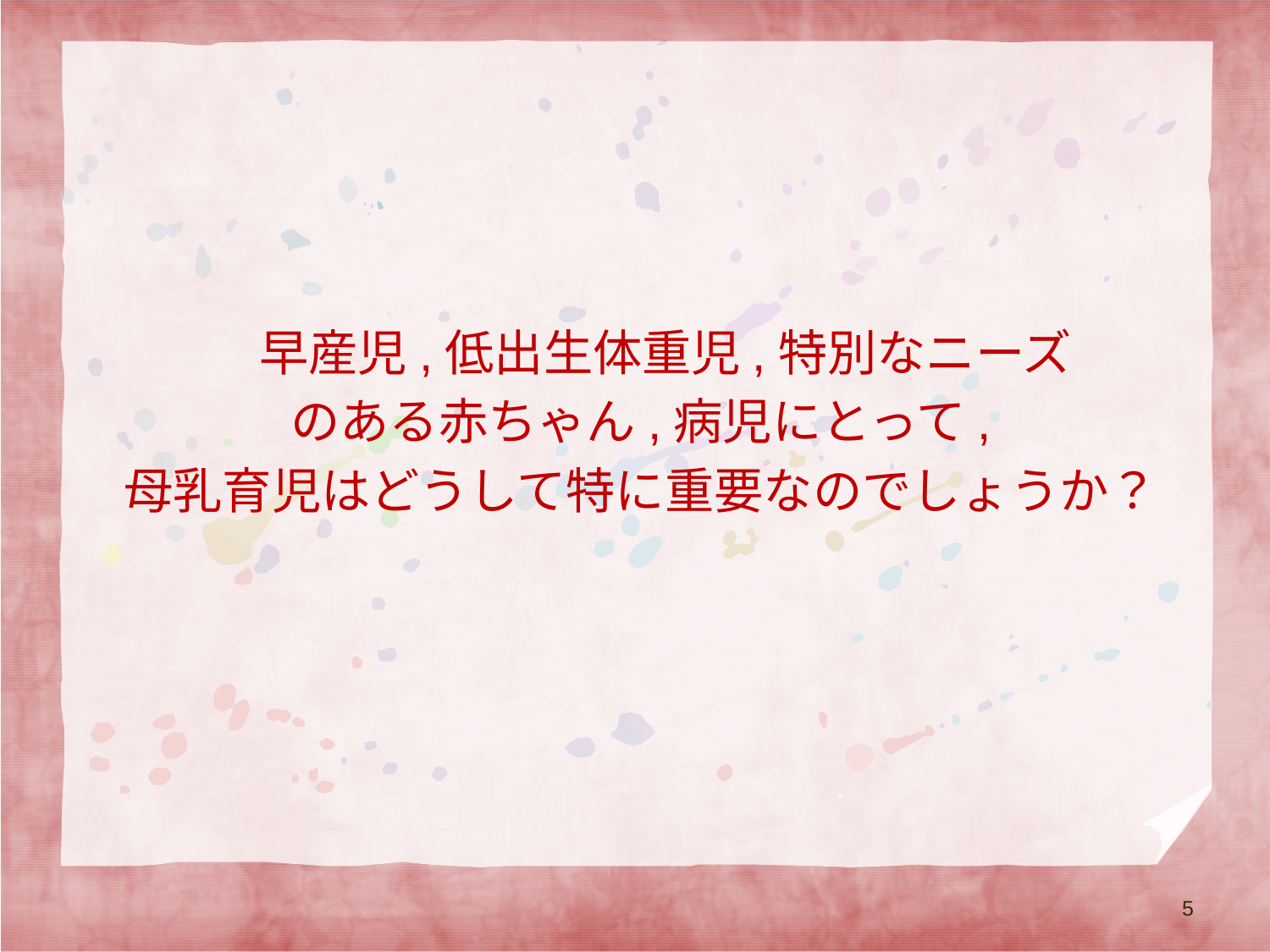

早産児,低出生体重児,特別なニーズ
のある赤ちゃん,病児にとって,
母乳育児はどうして特に重要なのでしょうか？
5